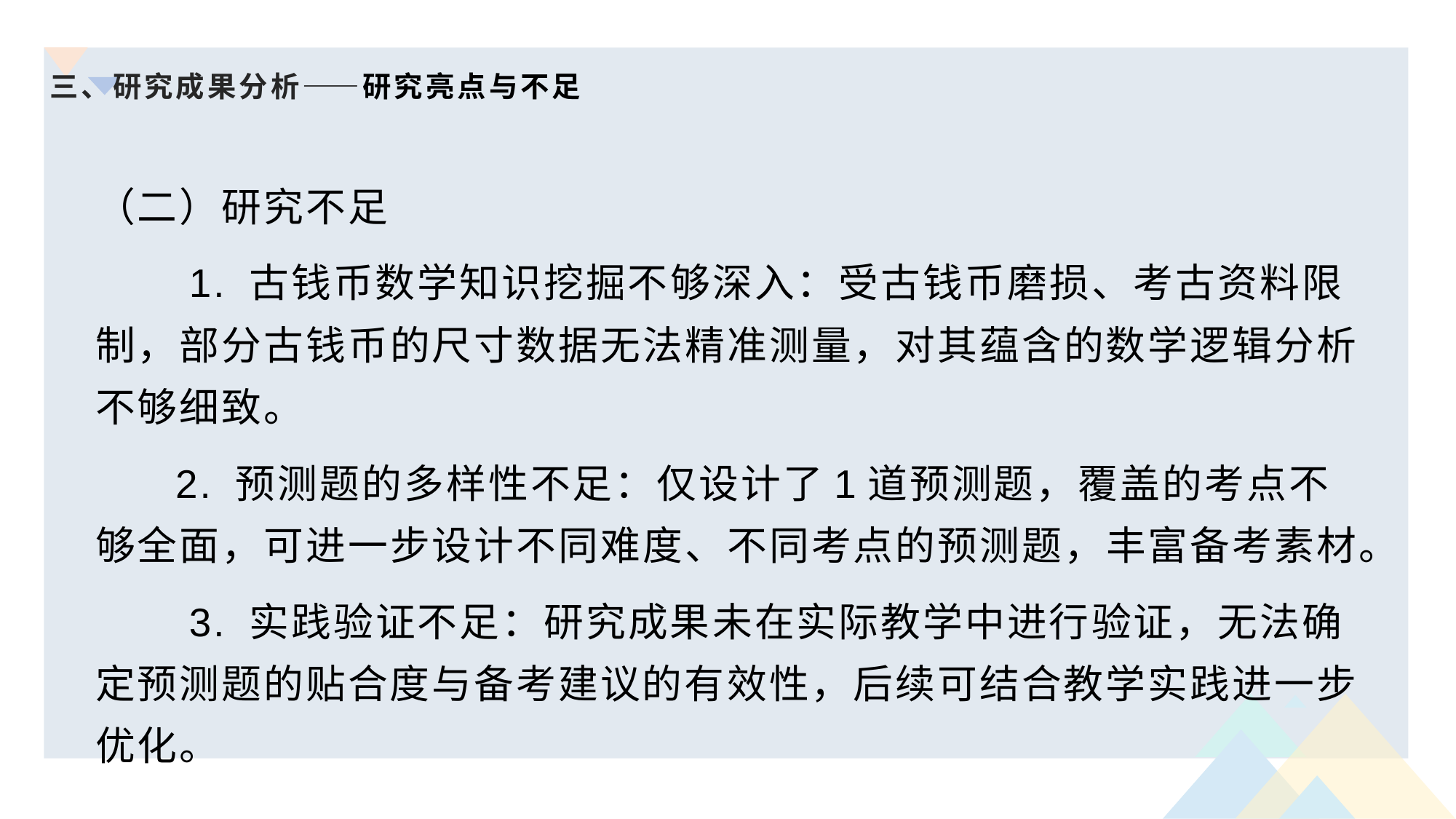

# 三、研究成果分析——研究亮点与不足
（二）研究不足
       1. 古钱币数学知识挖掘不够深入：受古钱币磨损、考古资料限制，部分古钱币的尺寸数据无法精准测量，对其蕴含的数学逻辑分析不够细致。
      2. 预测题的多样性不足：仅设计了1道预测题，覆盖的考点不够全面，可进一步设计不同难度、不同考点的预测题，丰富备考素材。
       3. 实践验证不足：研究成果未在实际教学中进行验证，无法确定预测题的贴合度与备考建议的有效性，后续可结合教学实践进一步优化。